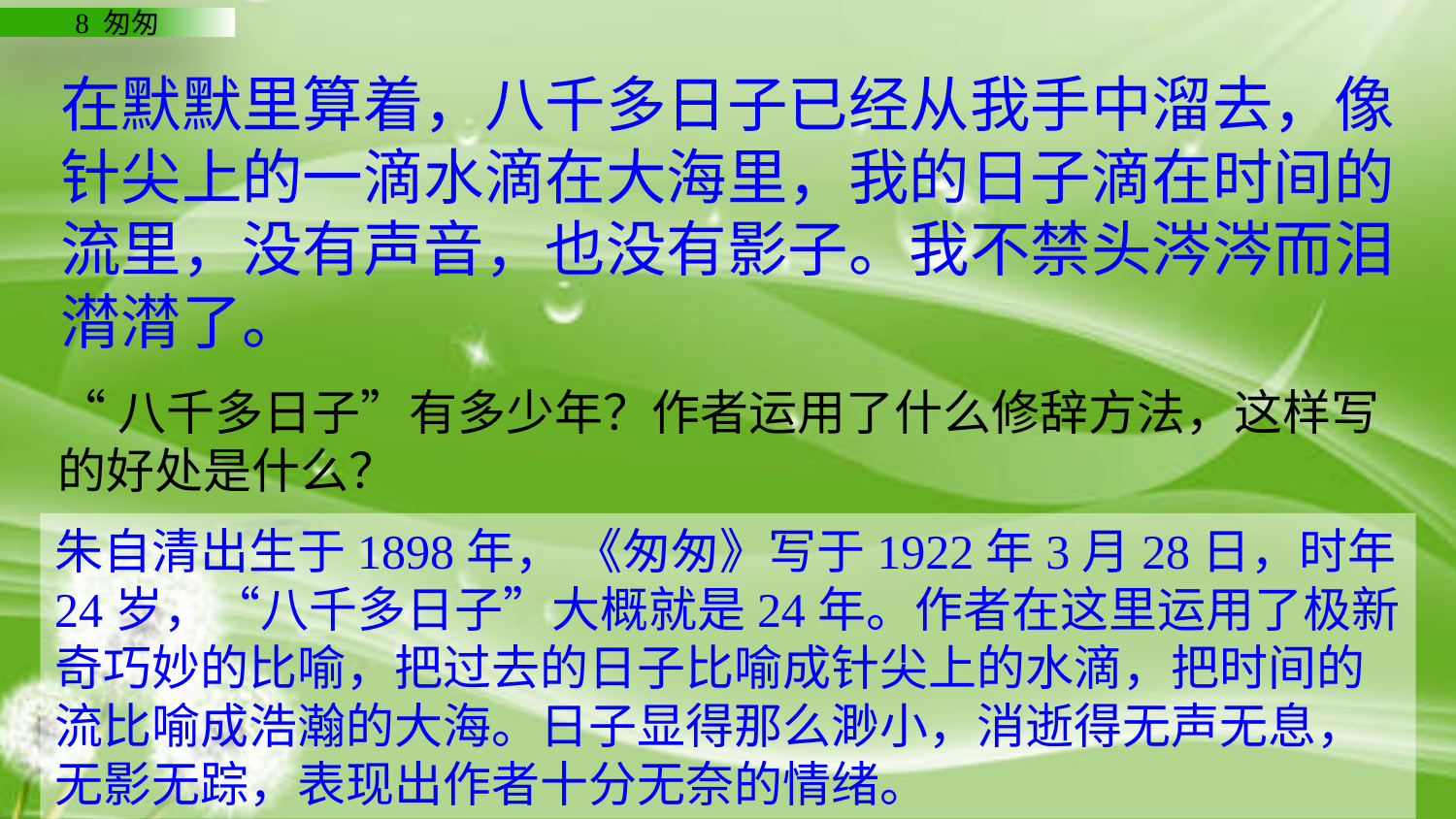

在默默里算着，八千多日子已经从我手中溜去，像针尖上的一滴水滴在大海里，我的日子滴在时间的流里，没有声音，也没有影子。我不禁头涔涔而泪潸潸了。

“八千多日子”有多少年？作者运用了什么修辞方法，这样写的好处是什么？
朱自清出生于1898年， 《匆匆》写于1922年3月28日，时年24岁，“八千多日子”大概就是24年。作者在这里运用了极新奇巧妙的比喻，把过去的日子比喻成针尖上的水滴，把时间的流比喻成浩瀚的大海。日子显得那么渺小，消逝得无声无息，无影无踪，表现出作者十分无奈的情绪。